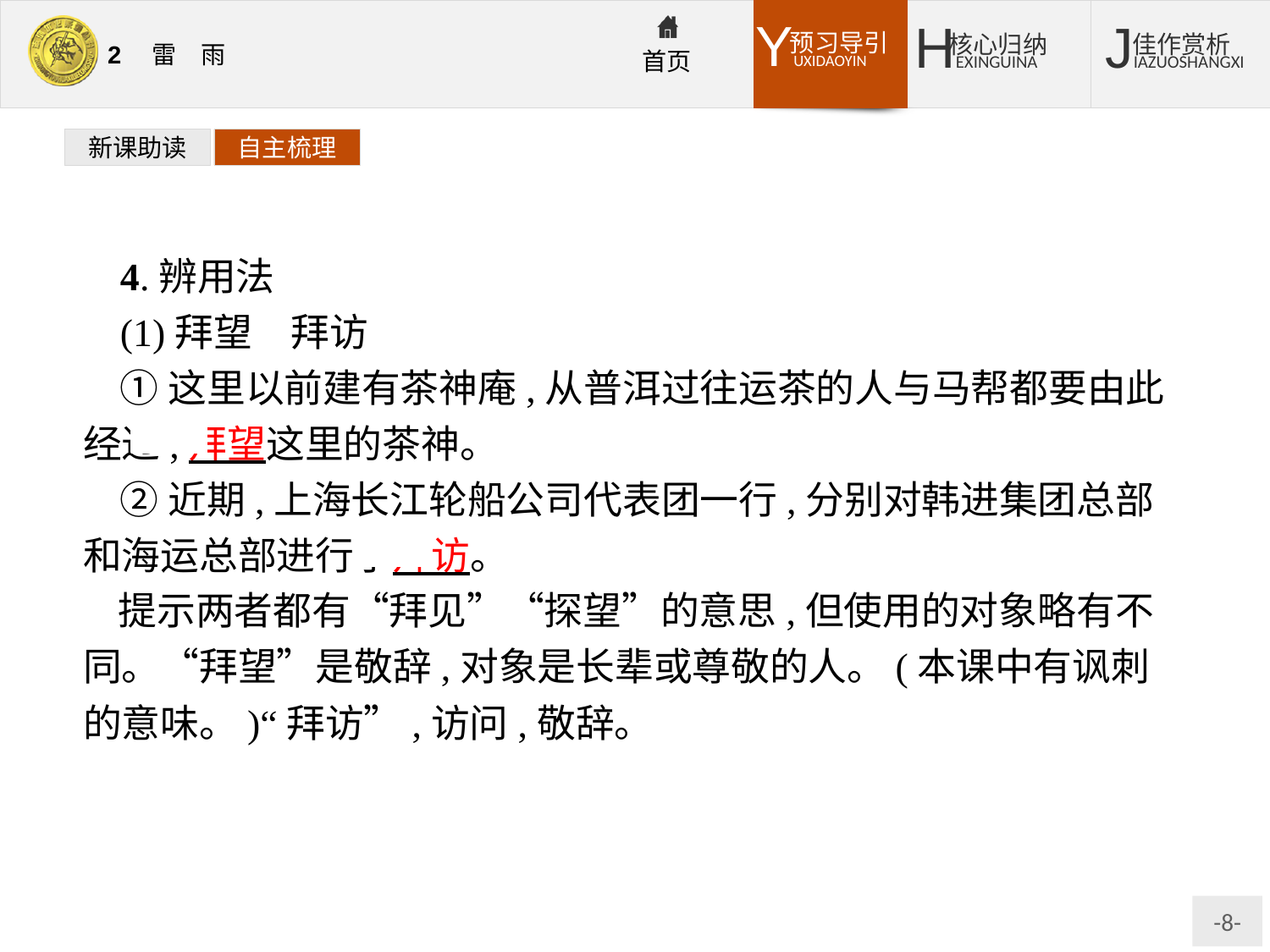

新课助读
自主梳理
4.辨用法
(1)拜望　拜访
①这里以前建有茶神庵,从普洱过往运茶的人与马帮都要由此经过,拜望这里的茶神。
②近期,上海长江轮船公司代表团一行,分别对韩进集团总部和海运总部进行了拜访。
提示两者都有“拜见”“探望”的意思,但使用的对象略有不同。“拜望”是敬辞,对象是长辈或尊敬的人。(本课中有讽刺的意味。)“拜访”,访问,敬辞。